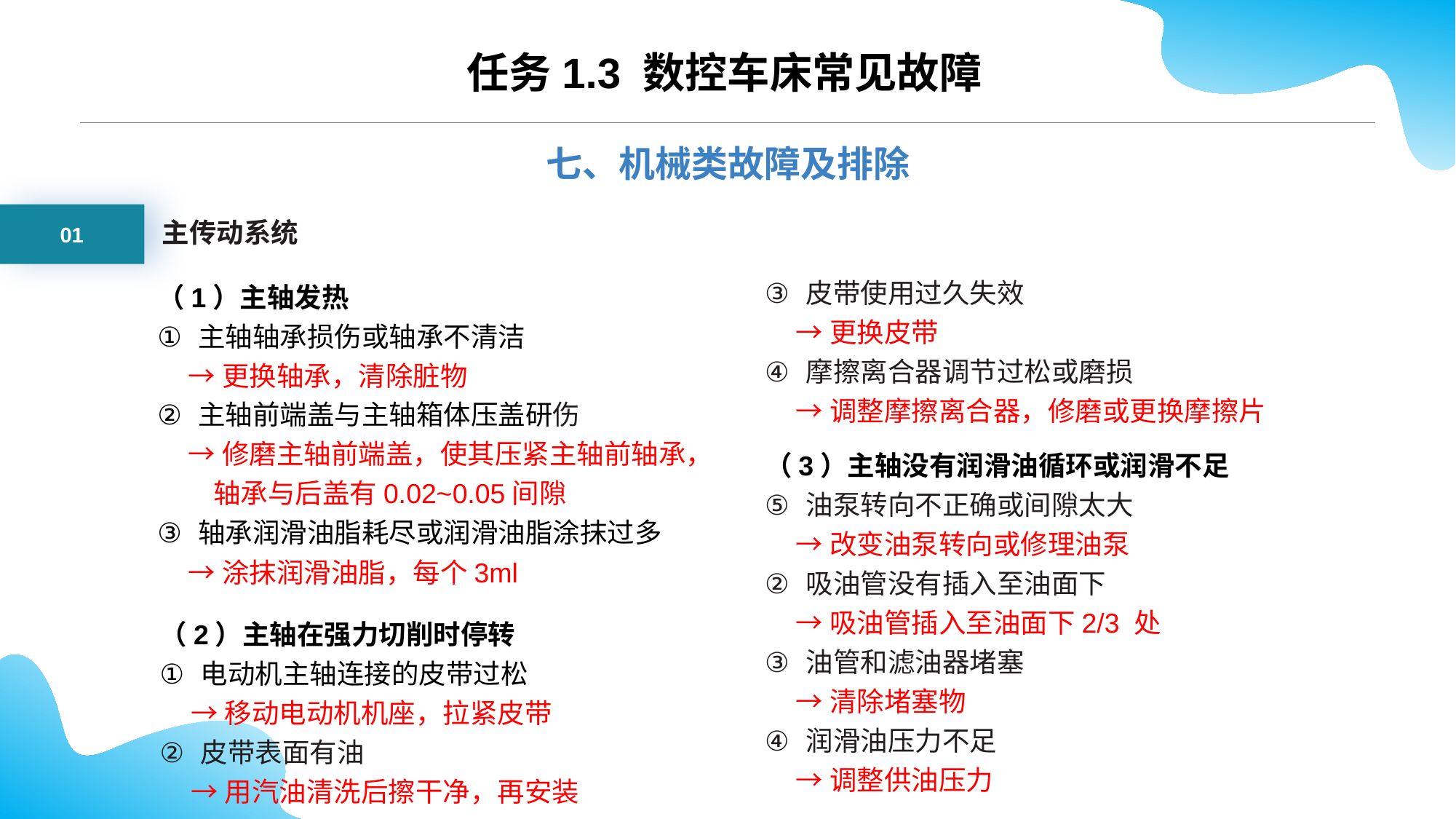

CONTENTS
任务1.3 数控车床常见故障
七、机械类故障及排除
01
主传动系统

（1）主轴发热
主轴轴承损伤或轴承不清洁
     →更换轴承，清除脏物
主轴前端盖与主轴箱体压盖研伤
     →修磨主轴前端盖，使其压紧主轴前轴承，
        轴承与后盖有0.02~0.05间隙
轴承润滑油脂耗尽或润滑油脂涂抹过多
     →涂抹润滑油脂，每个3ml

皮带使用过久失效
     →更换皮带
摩擦离合器调节过松或磨损
     →调整摩擦离合器，修磨或更换摩擦片
（3）主轴没有润滑油循环或润滑不足
油泵转向不正确或间隙太大
     →改变油泵转向或修理油泵
吸油管没有插入至油面下
     →吸油管插入至油面下2/3 处
油管和滤油器堵塞
     →清除堵塞物
润滑油压力不足
     →调整供油压力
（2）主轴在强力切削时停转
电动机主轴连接的皮带过松
     →移动电动机机座，拉紧皮带
皮带表面有油
     →用汽油清洗后擦干净，再安装